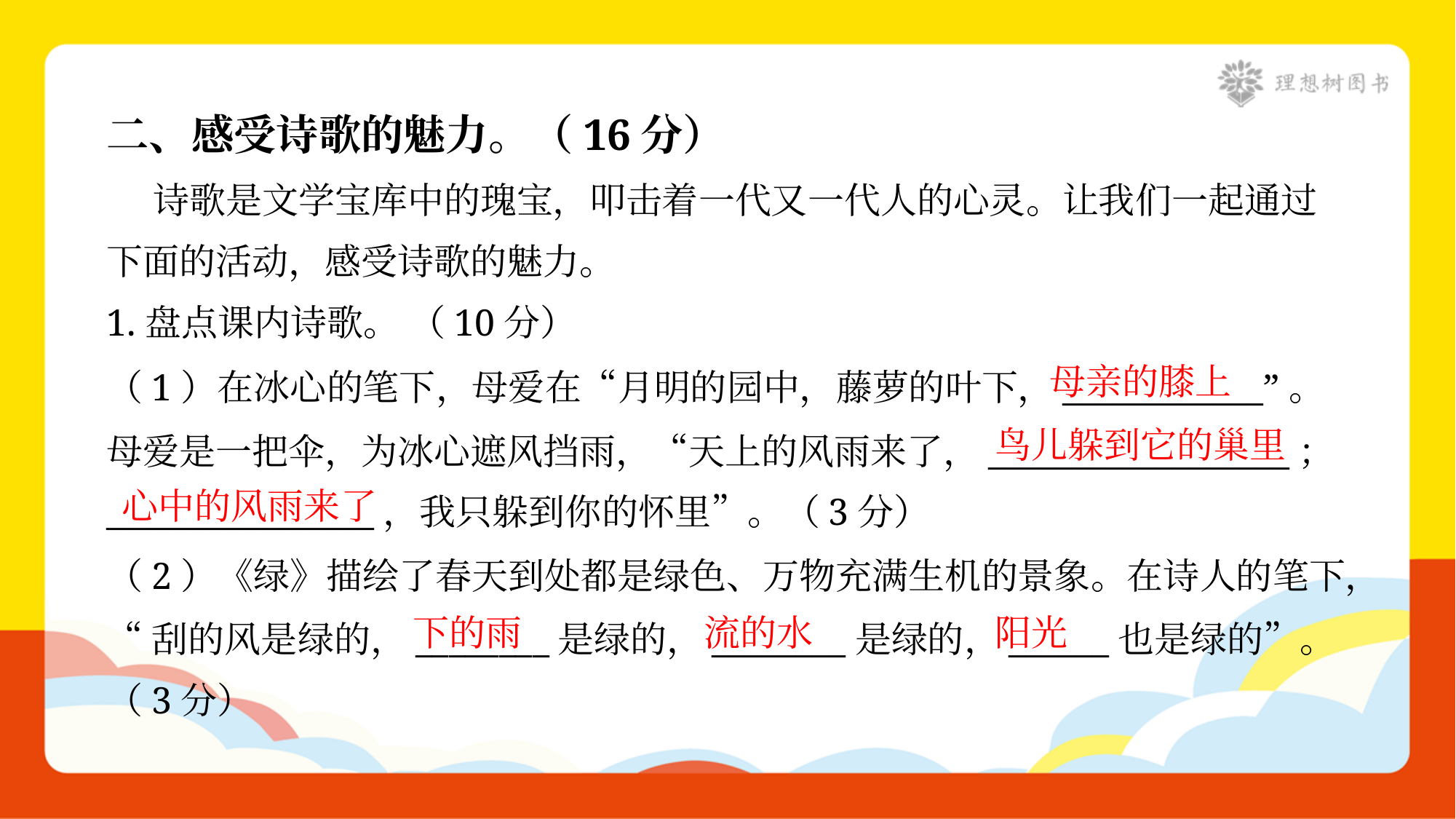

二、感受诗歌的魅力。（16分）
    诗歌是文学宝库中的瑰宝，叩击着一代又一代人的心灵。让我们一起通过
下面的活动，感受诗歌的魅力。
1.盘点课内诗歌。 （10分）
母亲的膝上
（1）在冰心的笔下，母爱在“月明的园中，藤萝的叶下，____________”。
母爱是一把伞，为冰心遮风挡雨，“天上的风雨来了，__________________；
________________，我只躲到你的怀里”。（3分）
鸟儿躲到它的巢里
心中的风雨来了
（2）《绿》描绘了春天到处都是绿色、万物充满生机的景象。在诗人的笔下，
“刮的风是绿的，________是绿的，________是绿的，______也是绿的”。
（3分）
下的雨
流的水
阳光